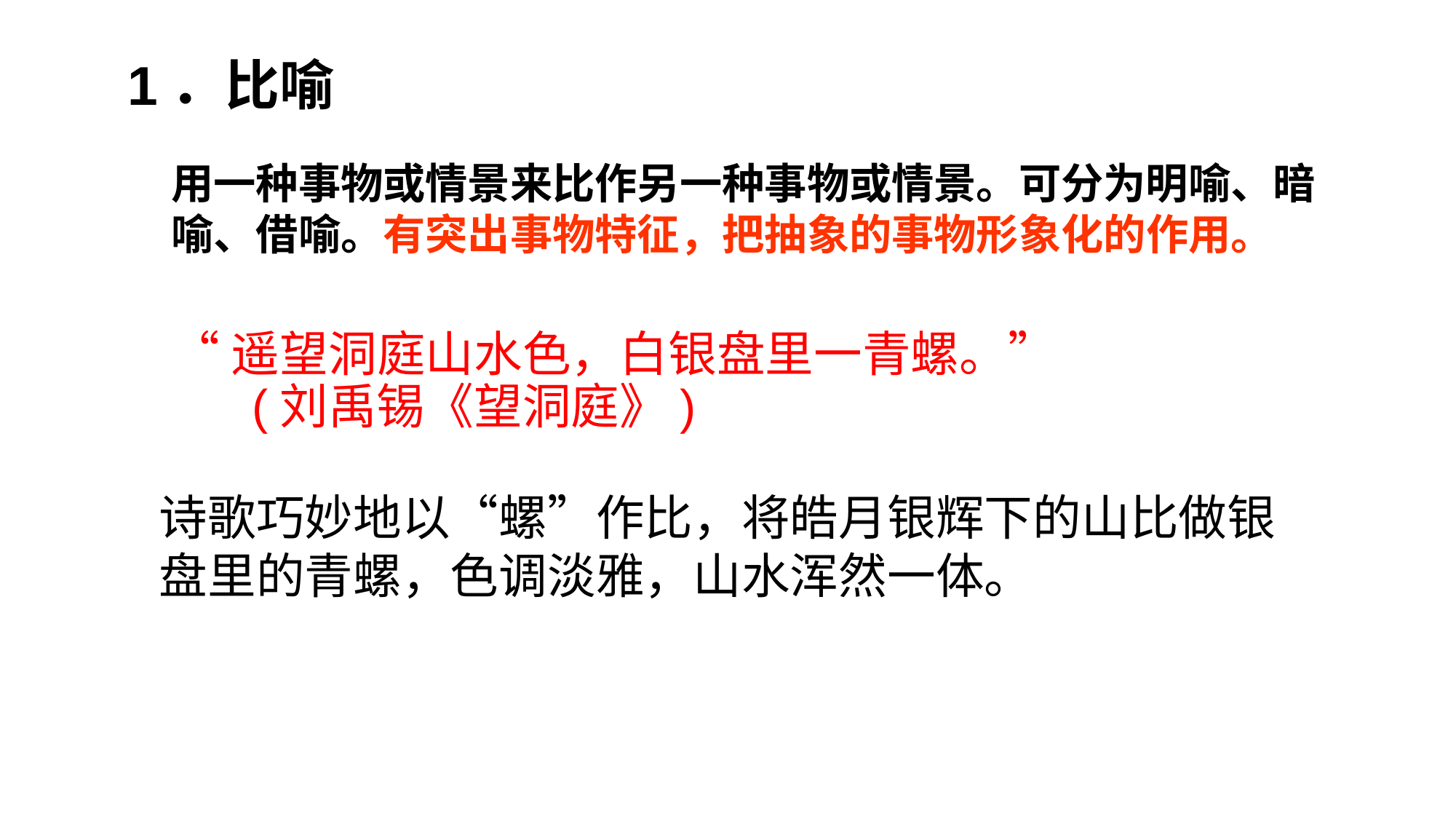

1．比喻
用一种事物或情景来比作另一种事物或情景。可分为明喻、暗喻、借喻。有突出事物特征，把抽象的事物形象化的作用。
“遥望洞庭山水色，白银盘里一青螺。”
      (刘禹锡《望洞庭》)
诗歌巧妙地以“螺”作比，将皓月银辉下的山比做银盘里的青螺，色调淡雅，山水浑然一体。